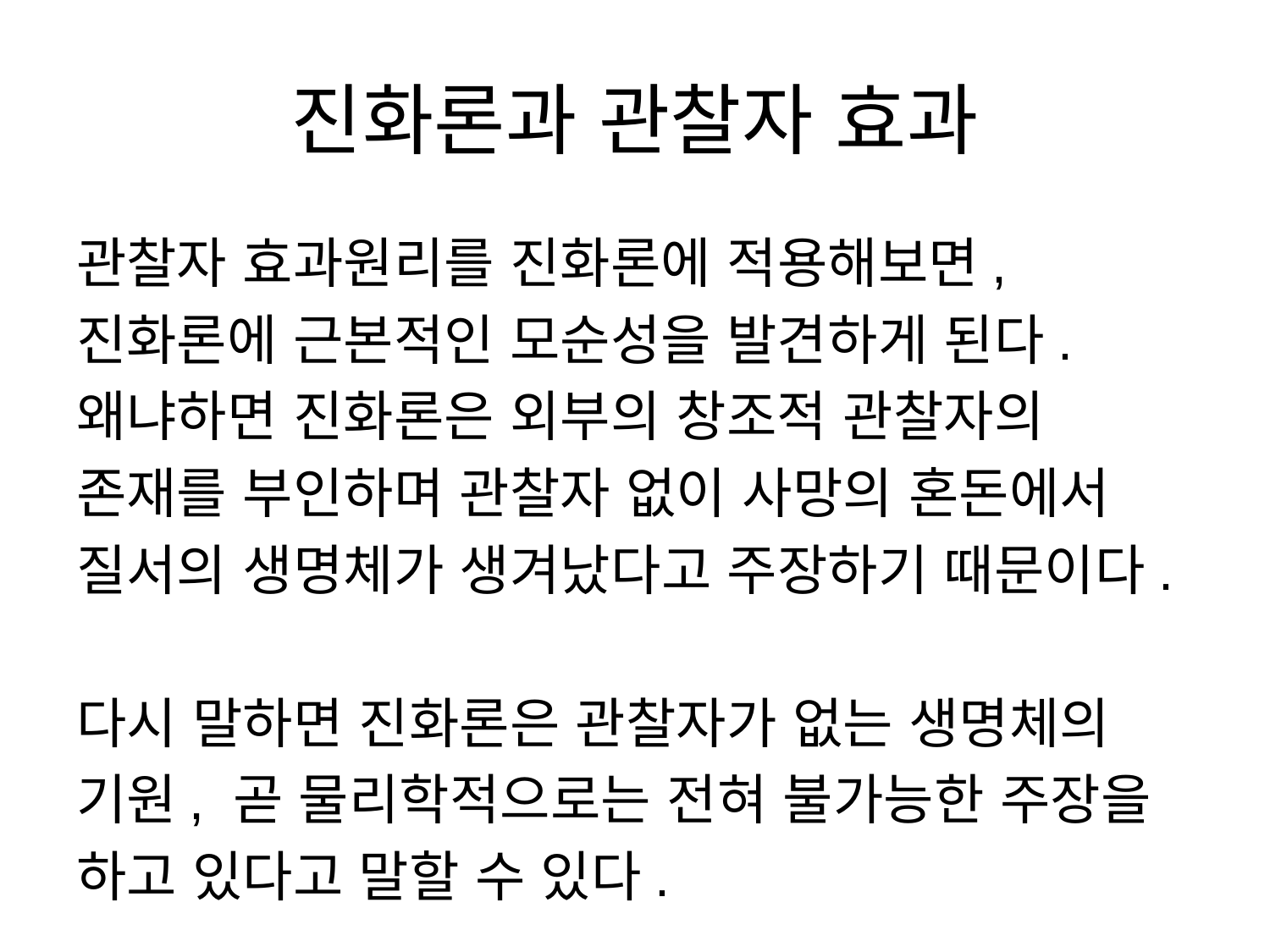

# 진화론과 관찰자 효과
관찰자 효과원리를 진화론에 적용해보면,
진화론에 근본적인 모순성을 발견하게 된다.
왜냐하면 진화론은 외부의 창조적 관찰자의
존재를 부인하며 관찰자 없이 사망의 혼돈에서
질서의 생명체가 생겨났다고 주장하기 때문이다.

다시 말하면 진화론은 관찰자가 없는 생명체의
기원, 곧 물리학적으로는 전혀 불가능한 주장을
하고 있다고 말할 수 있다.